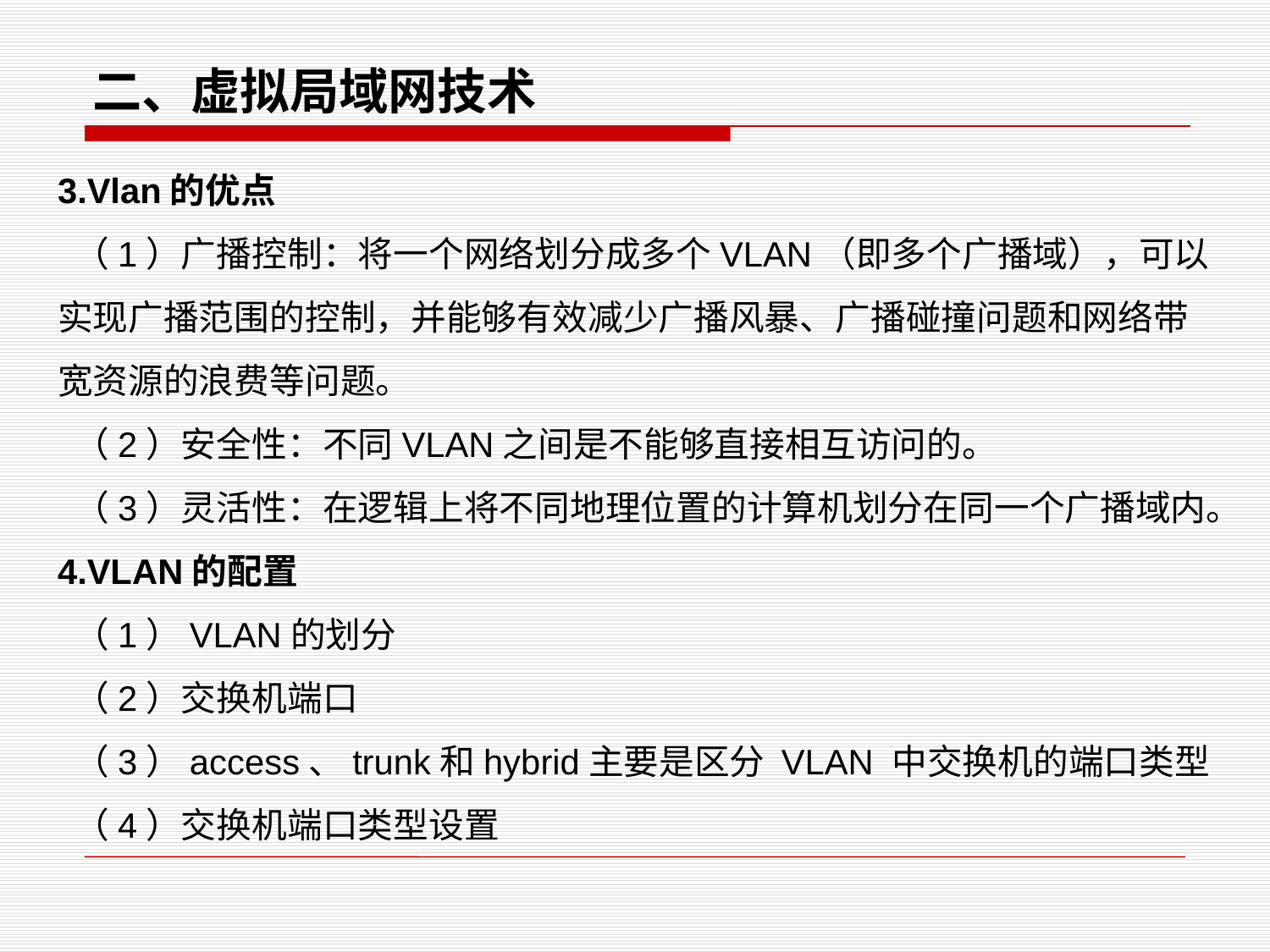

二、虚拟局域网技术
3.Vlan的优点
 （1）广播控制：将一个网络划分成多个VLAN（即多个广播域），可以实现广播范围的控制，并能够有效减少广播风暴、广播碰撞问题和网络带宽资源的浪费等问题。
 （2）安全性：不同VLAN之间是不能够直接相互访问的。
 （3）灵活性：在逻辑上将不同地理位置的计算机划分在同一个广播域内。
4.VLAN的配置
 （1）VLAN的划分
 （2）交换机端口
 （3）access、trunk和hybrid主要是区分 VLAN 中交换机的端口类型
 （4）交换机端口类型设置
81